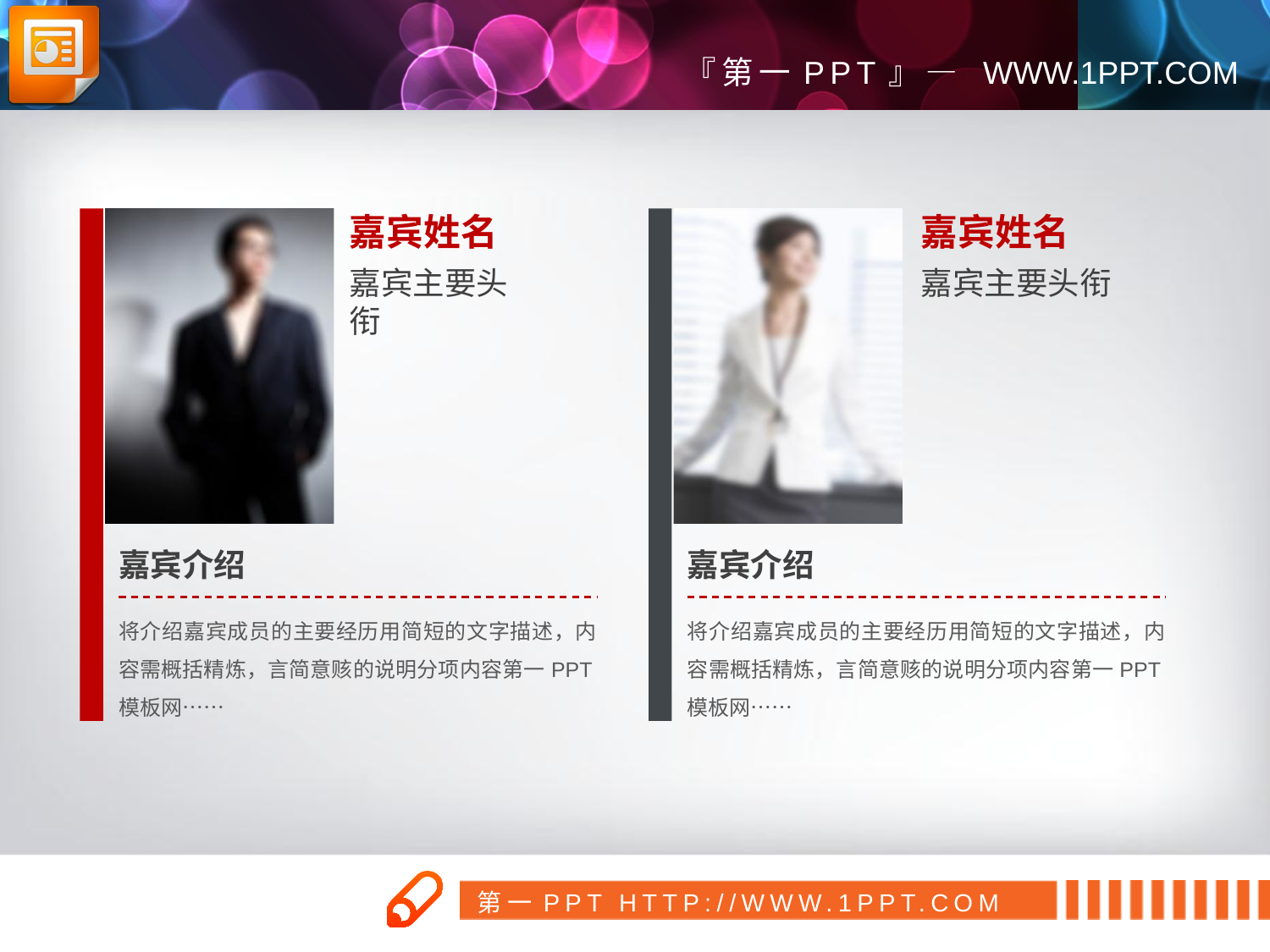

嘉宾姓名
嘉宾姓名
嘉宾主要头衔
嘉宾主要头衔
嘉宾介绍
嘉宾介绍
将介绍嘉宾成员的主要经历用简短的文字描述，内容需概括精炼，言简意赅的说明分项内容第一PPT模板网……
将介绍嘉宾成员的主要经历用简短的文字描述，内容需概括精炼，言简意赅的说明分项内容第一PPT模板网……